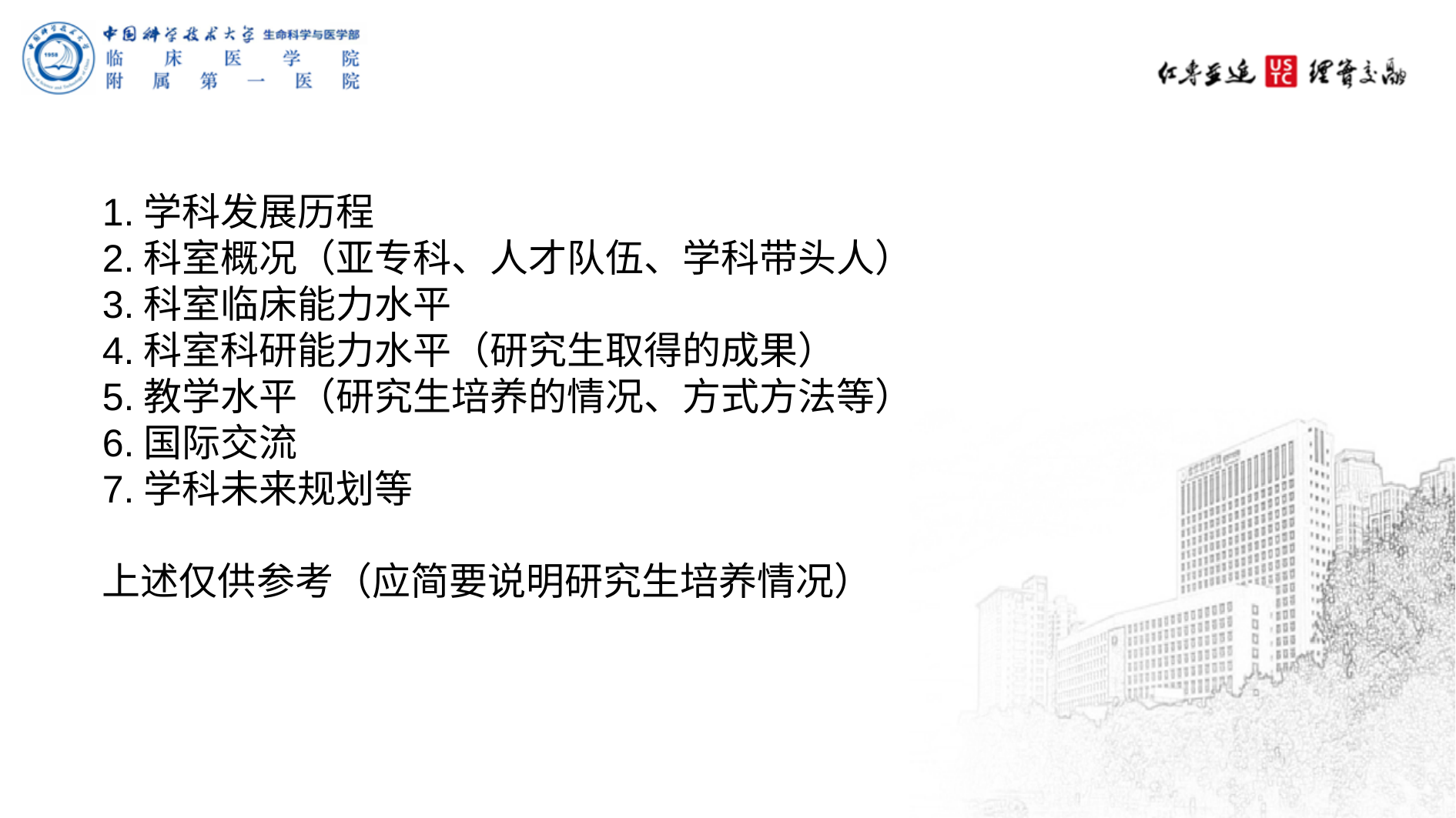

1.学科发展历程
2.科室概况（亚专科、人才队伍、学科带头人）
3.科室临床能力水平
4.科室科研能力水平（研究生取得的成果）
5.教学水平（研究生培养的情况、方式方法等）
6.国际交流
7.学科未来规划等

上述仅供参考（应简要说明研究生培养情况）